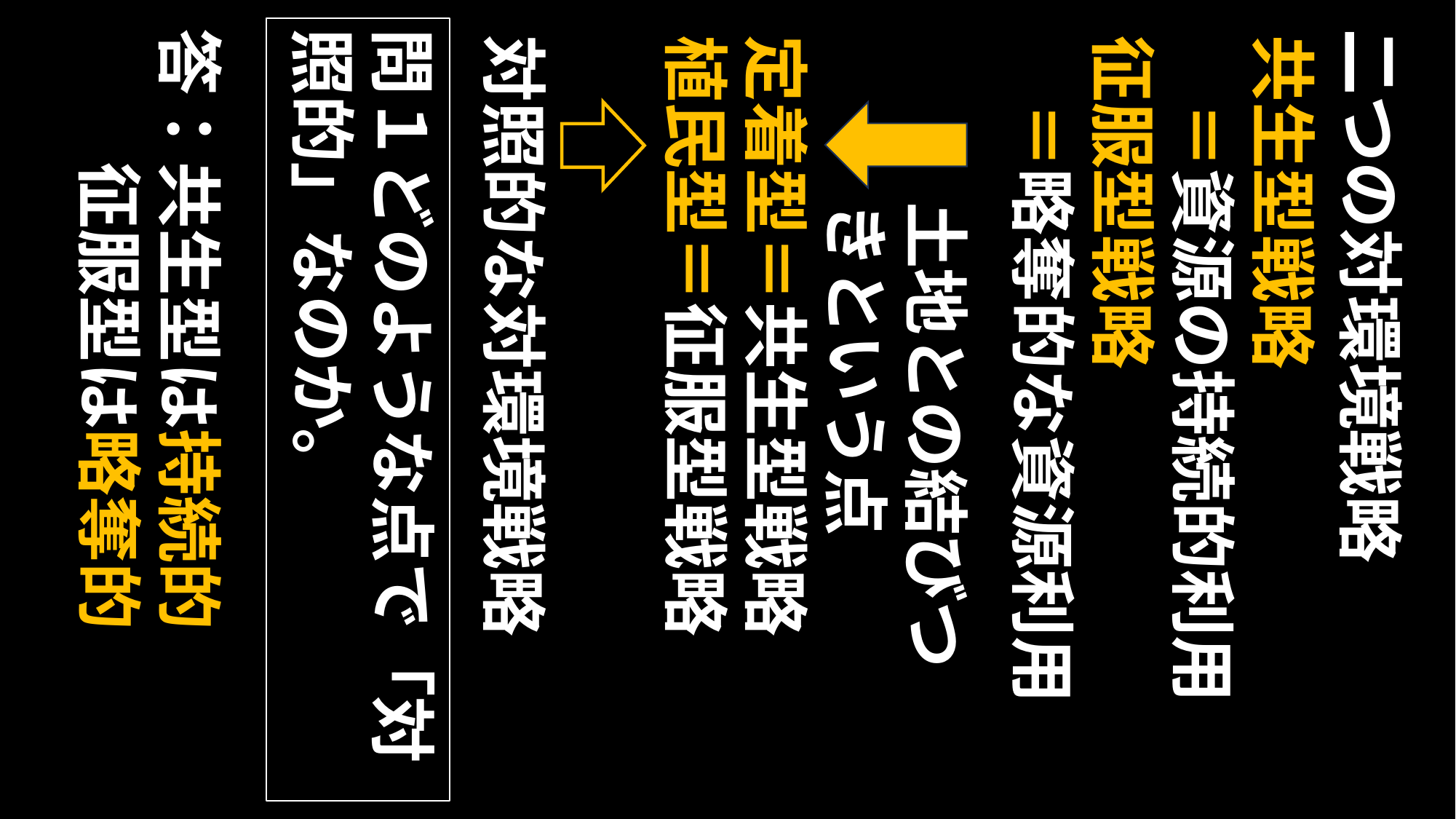

答：共生型は持続的
　　征服型は略奪的
問１どのような点で「対照的」なのか。
二つの対環境戦略
対照的な対環境戦略
定着型＝共生型戦略
植民型＝征服型戦略
共生型戦略
　＝資源の持続的利用
征服型戦略
　＝略奪的な資源利用

土地との結びつきという点